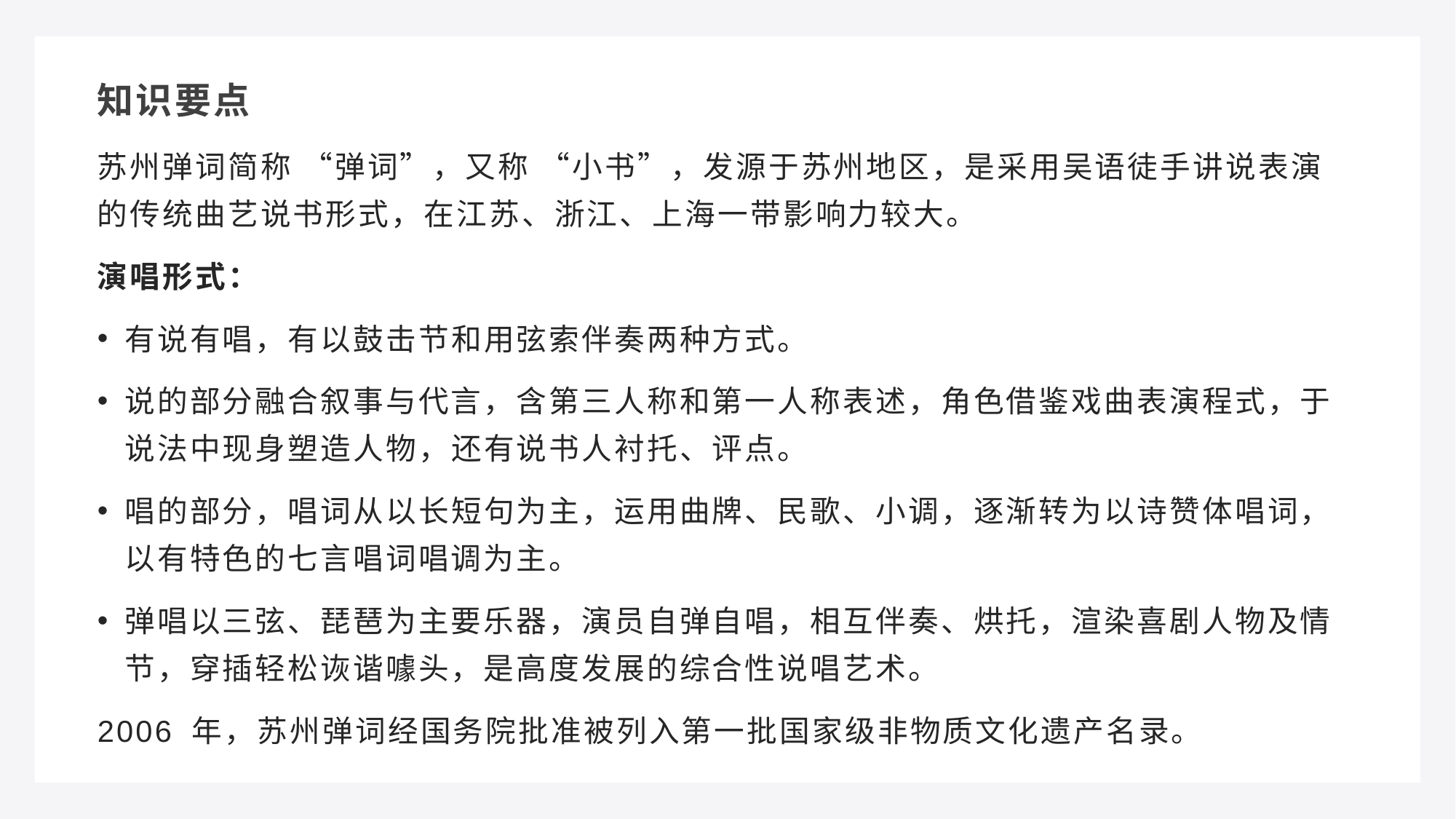

知识要点
苏州弹词简称 “弹词”，又称 “小书”，发源于苏州地区，是采用吴语徒手讲说表演的传统曲艺说书形式，在江苏、浙江、上海一带影响力较大。
演唱形式：
有说有唱，有以鼓击节和用弦索伴奏两种方式。
说的部分融合叙事与代言，含第三人称和第一人称表述，角色借鉴戏曲表演程式，于说法中现身塑造人物，还有说书人衬托、评点。
唱的部分，唱词从以长短句为主，运用曲牌、民歌、小调，逐渐转为以诗赞体唱词，以有特色的七言唱词唱调为主。
弹唱以三弦、琵琶为主要乐器，演员自弹自唱，相互伴奏、烘托，渲染喜剧人物及情节，穿插轻松诙谐噱头，是高度发展的综合性说唱艺术。
2006 年，苏州弹词经国务院批准被列入第一批国家级非物质文化遗产名录。